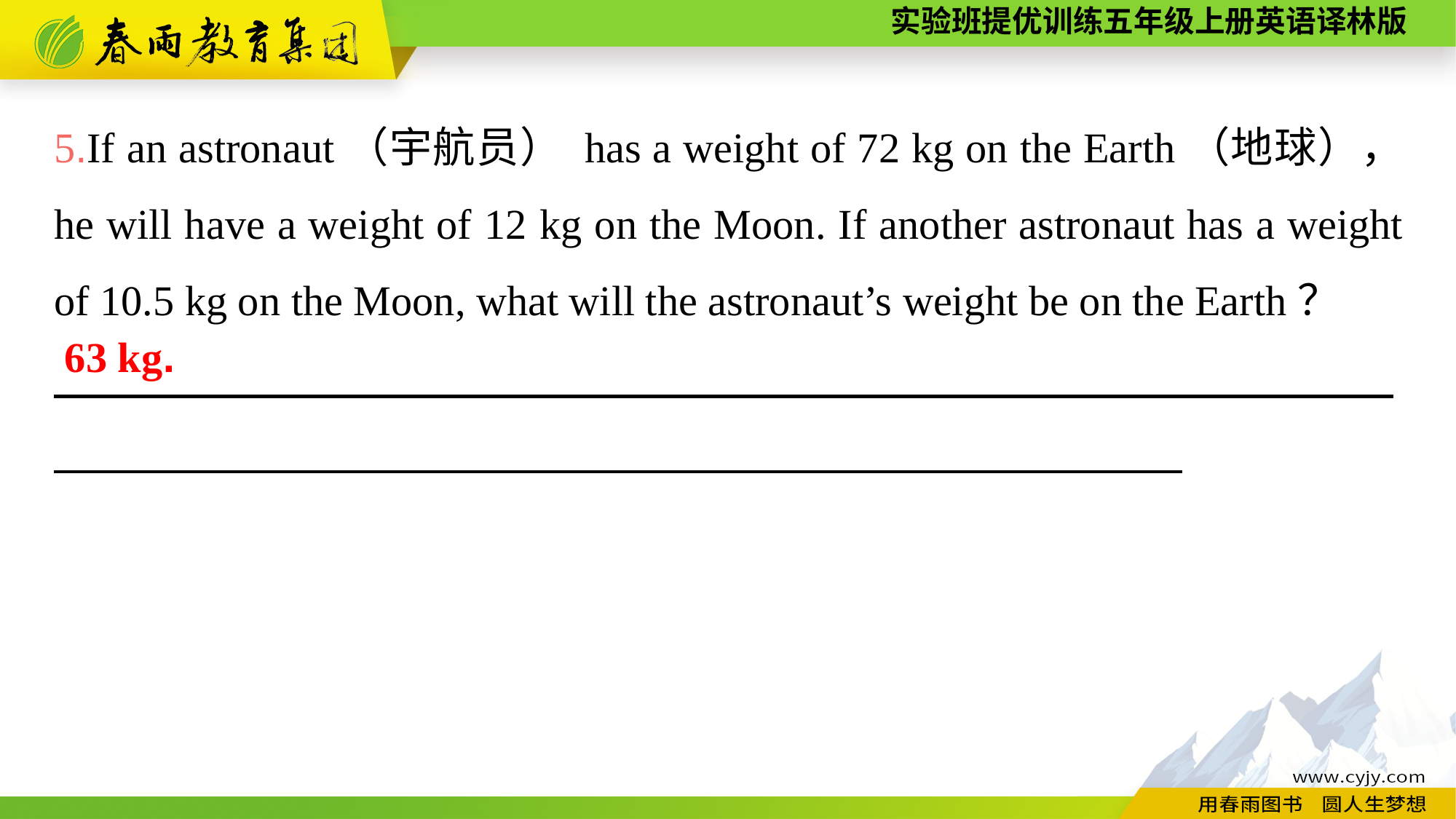

5.If an astronaut（宇航员） has a weight of 72 kg on the Earth（地球）， he will have a weight of 12 kg on the Moon. If another astronaut has a weight of 10.5 kg on the Moon, what will the astronaut’s weight be on the Earth？
　　　　　_____________________________________________________
63 kg.